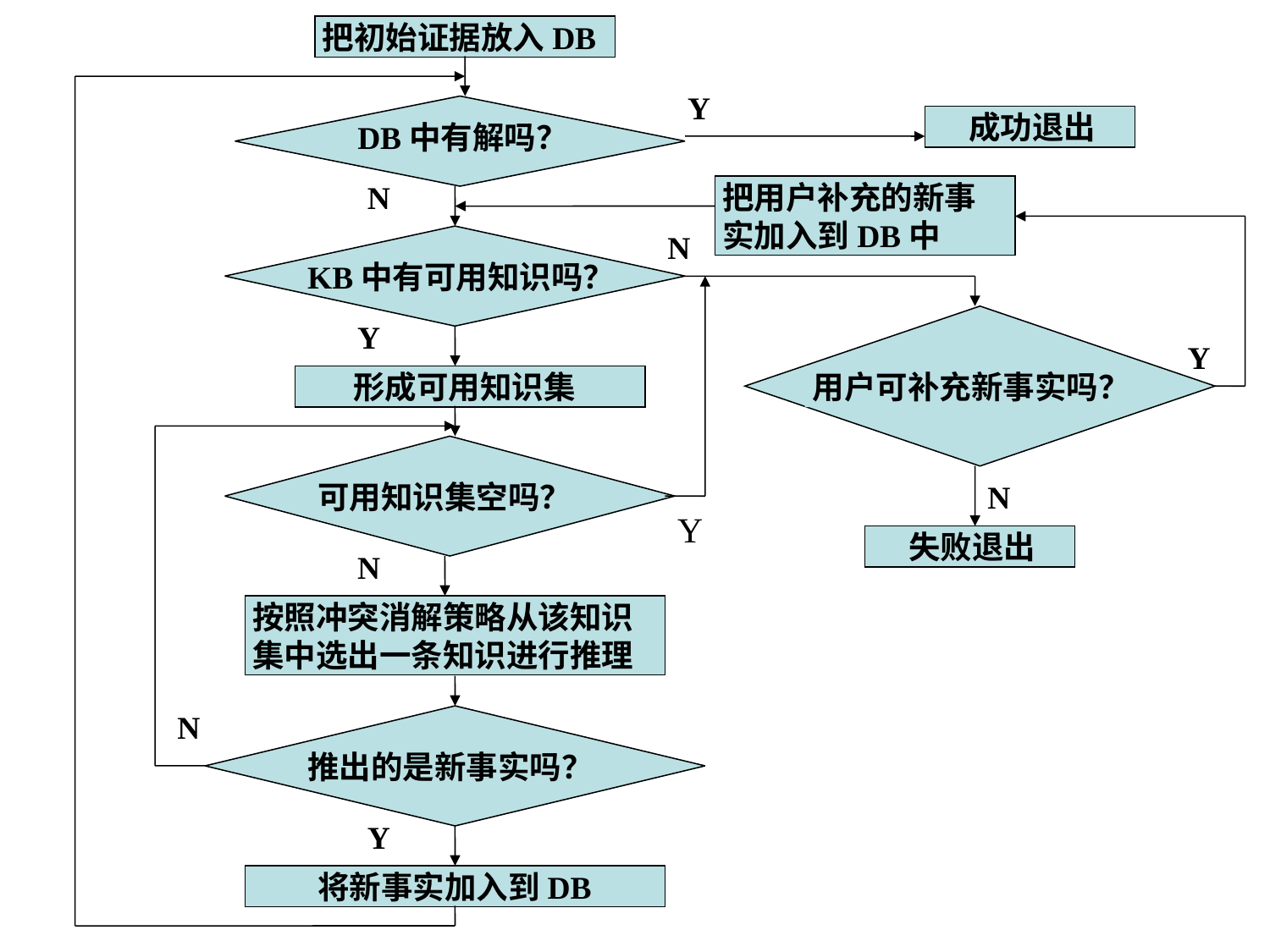

把初始证据放入DB

Y

    成功退出
DB中有解吗？

N
把用户补充的新事
实加入到DB中

N
KB中有可用知识吗？

Y

Y
      形成可用知识集
用户可补充新事实吗？

可用知识集空吗？
N

Y
    失败退出
N

按照冲突消解策略从该知识
集中选出一条知识进行推理

N

推出的是新事实吗？

Y

        将新事实加入到DB